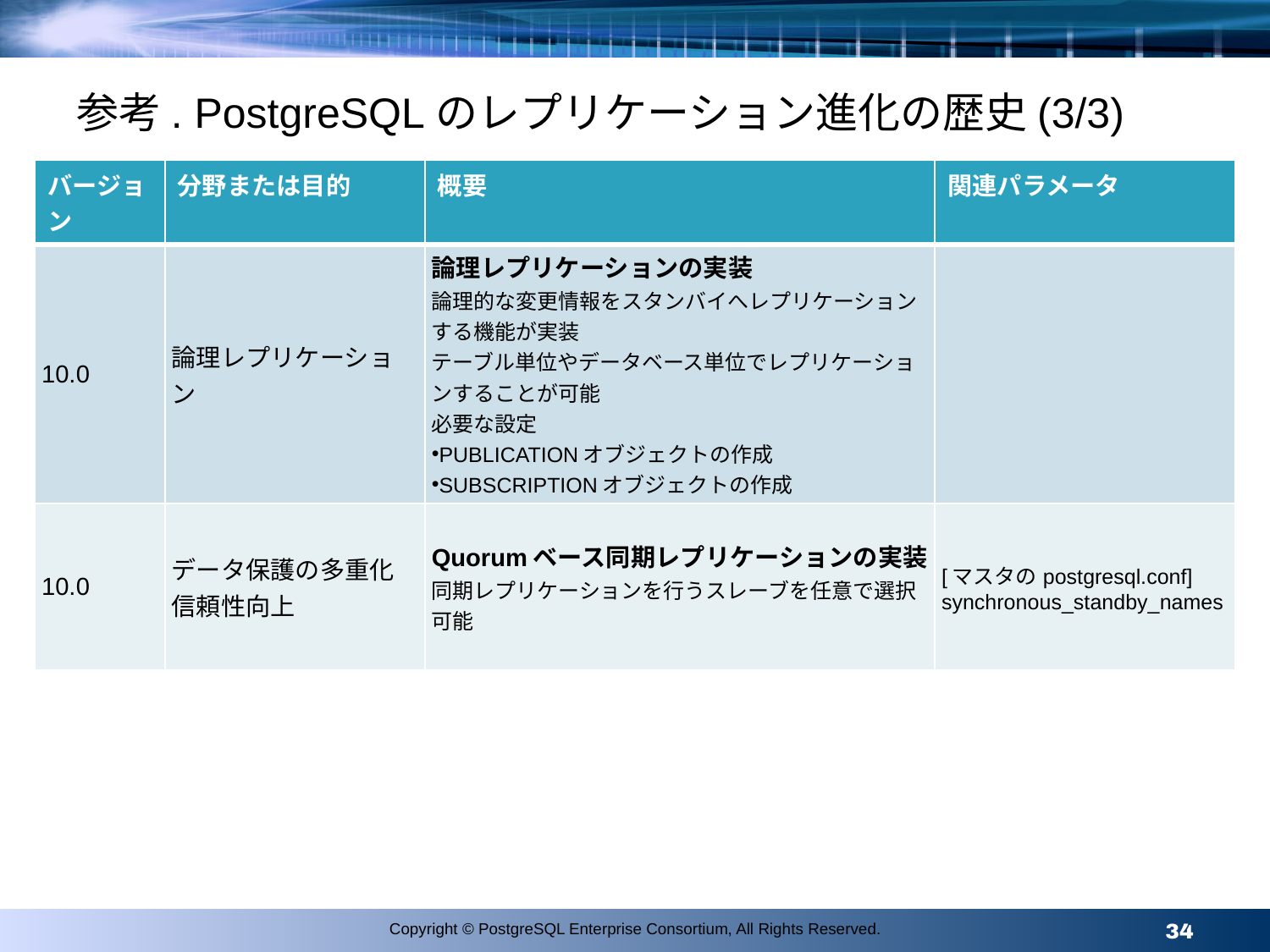

# 参考. PostgreSQLのレプリケーション進化の歴史(3/3)
| バージョン | 分野または目的 | 概要 | 関連パラメータ |
| --- | --- | --- | --- |
| 10.0 | 論理レプリケーション | 論理レプリケーションの実装 論理的な変更情報をスタンバイへレプリケーションする機能が実装 テーブル単位やデータベース単位でレプリケーションすることが可能 必要な設定 PUBLICATIONオブジェクトの作成 SUBSCRIPTIONオブジェクトの作成 |  |
| 10.0 | データ保護の多重化 信頼性向上 | Quorumベース同期レプリケーションの実装 同期レプリケーションを行うスレーブを任意で選択可能 | [マスタのpostgresql.conf] synchronous\_standby\_names |
34